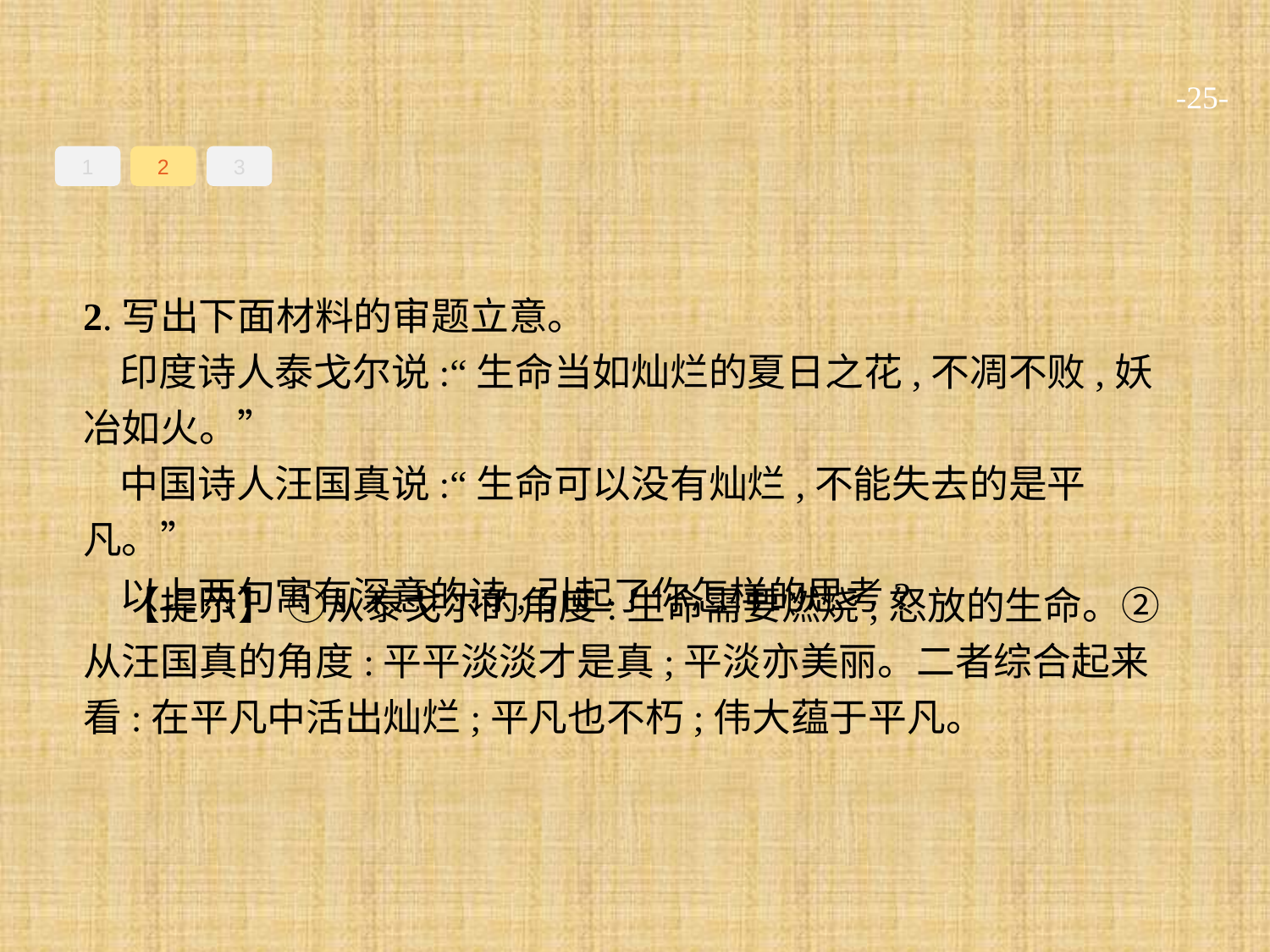

-25-
1
2
3
2.写出下面材料的审题立意。
印度诗人泰戈尔说:“生命当如灿烂的夏日之花,不凋不败,妖冶如火。”
中国诗人汪国真说:“生命可以没有灿烂,不能失去的是平凡。”
以上两句寓有深意的诗,引起了你怎样的思考?
【提示】 ①从泰戈尔的角度:生命需要燃烧;怒放的生命。②从汪国真的角度:平平淡淡才是真;平淡亦美丽。二者综合起来看:在平凡中活出灿烂;平凡也不朽;伟大蕴于平凡。